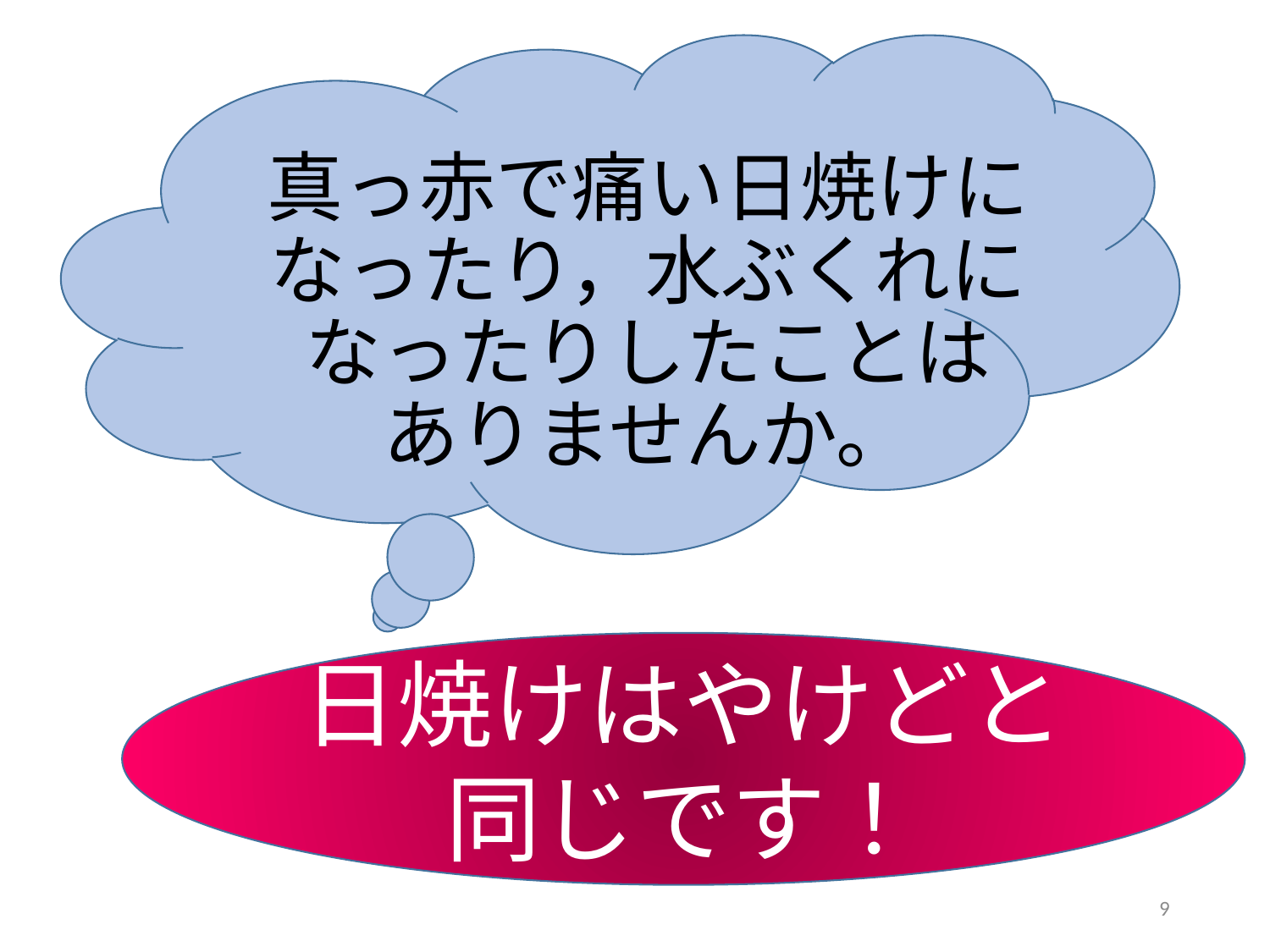

# 真っ赤で痛い日焼けに なったり，水ぶくれに なったりしたことは ありませんか。
日焼けはやけどと
同じです！
9